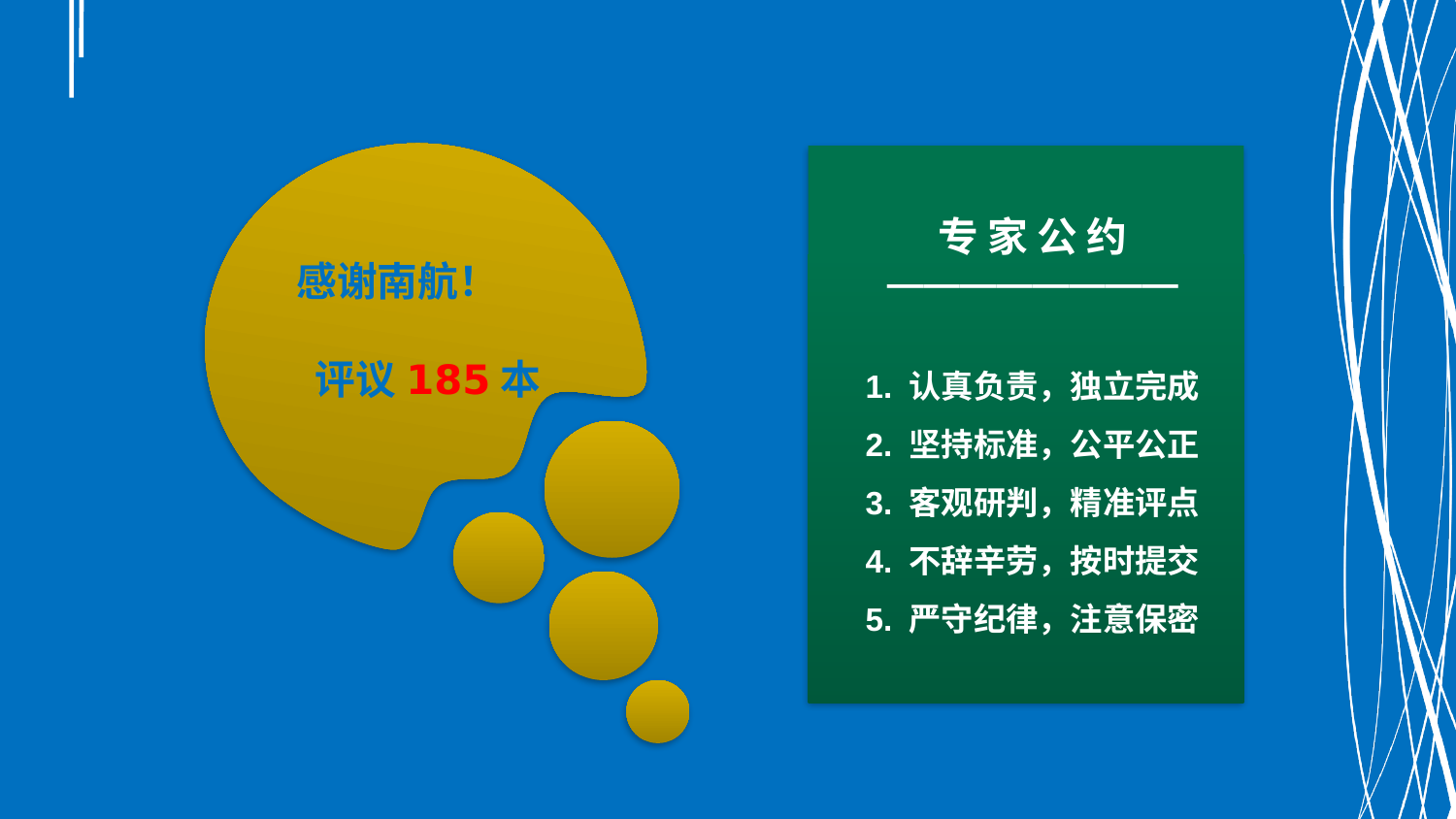

专 家 公 约
————————

1. 认真负责，独立完成
2. 坚持标准，公平公正
3. 客观研判，精准评点
4. 不辞辛劳，按时提交
5. 严守纪律，注意保密

感谢南航！

 评议185本